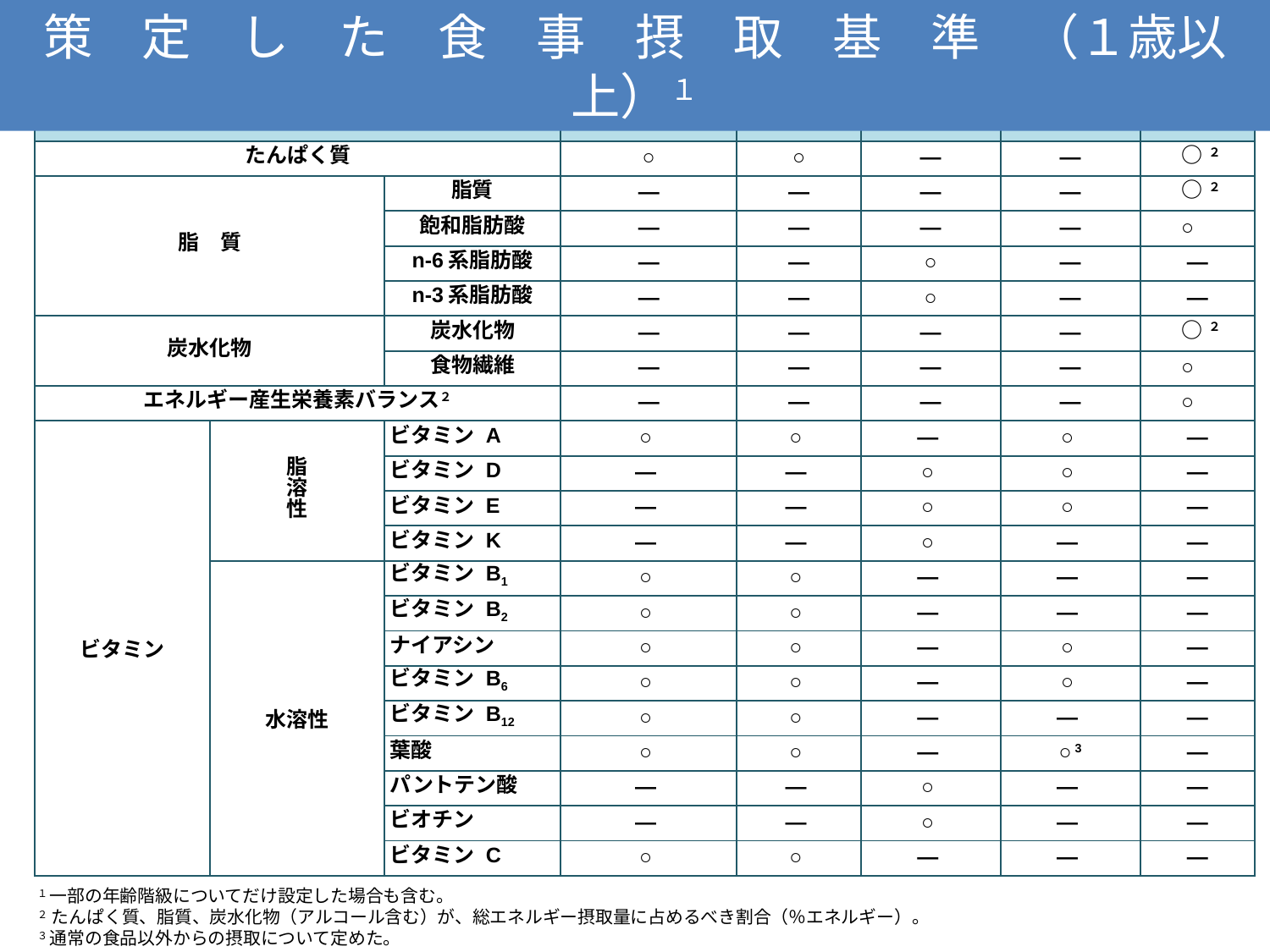

策　定　し　た　食　事　摂　取　基　準　（１歳以上）１
| 栄養素 |  |  | 推定平均必要量（ＥＡＲ） | 推奨量 （ＲＤＡ） | 目安量 （ＡＩ） | 耐容上限量（ＵＬ） | 目標量 （ＤＧ） |
| --- | --- | --- | --- | --- | --- | --- | --- |
| たんぱく質 |  |  | ○ | ○ | — | — | ○２ |
| 脂　質 |  | 脂質 | — | — | — | — | ○２ |
|  |  | 飽和脂肪酸 | — | — | — | — | ○ |
|  |  | n-6系脂肪酸 | — | — | ○ | — | — |
|  |  | n-3系脂肪酸 | — | — | ○ | — | — |
| 炭水化物 |  | 炭水化物 | — | — | — | — | ○２ |
|  |  | 食物繊維 | — | — | — | — | ○ |
| エネルギー産生栄養素バランス２ |  |  | — | — | — | — | ○ |
| ビタミン | 脂 溶 性 | ビタミン A | ○ | ○ | — | ○ | — |
|  |  | ビタミン D | — | — | ○ | ○ | — |
|  |  | ビタミン E | — | — | ○ | ○ | — |
|  |  | ビタミン K | — | — | ○ | — | — |
|  | 水溶性 | ビタミン B1 | ○ | ○ | — | — | — |
|  |  | ビタミン B2 | ○ | ○ | — | — | — |
|  |  | ナイアシン | ○ | ○ | — | ○ | — |
|  |  | ビタミン B6 | ○ | ○ | — | ○ | — |
|  |  | ビタミン B12 | ○ | ○ | — | — | — |
|  |  | 葉酸 | ○ | ○ | — | ○ 3 | — |
|  |  | パントテン酸 | — | — | ○ | — | — |
|  |  | ビオチン | — | — | ○ | — | — |
|  |  | ビタミン C | ○ | ○ | — | — | — |
１ 一部の年齢階級についてだけ設定した場合も含む。
２ たんぱく質、脂質、炭水化物（アルコール含む）が、総エネルギー摂取量に占めるべき割合（％エネルギー）。
３ 通常の食品以外からの摂取について定めた。